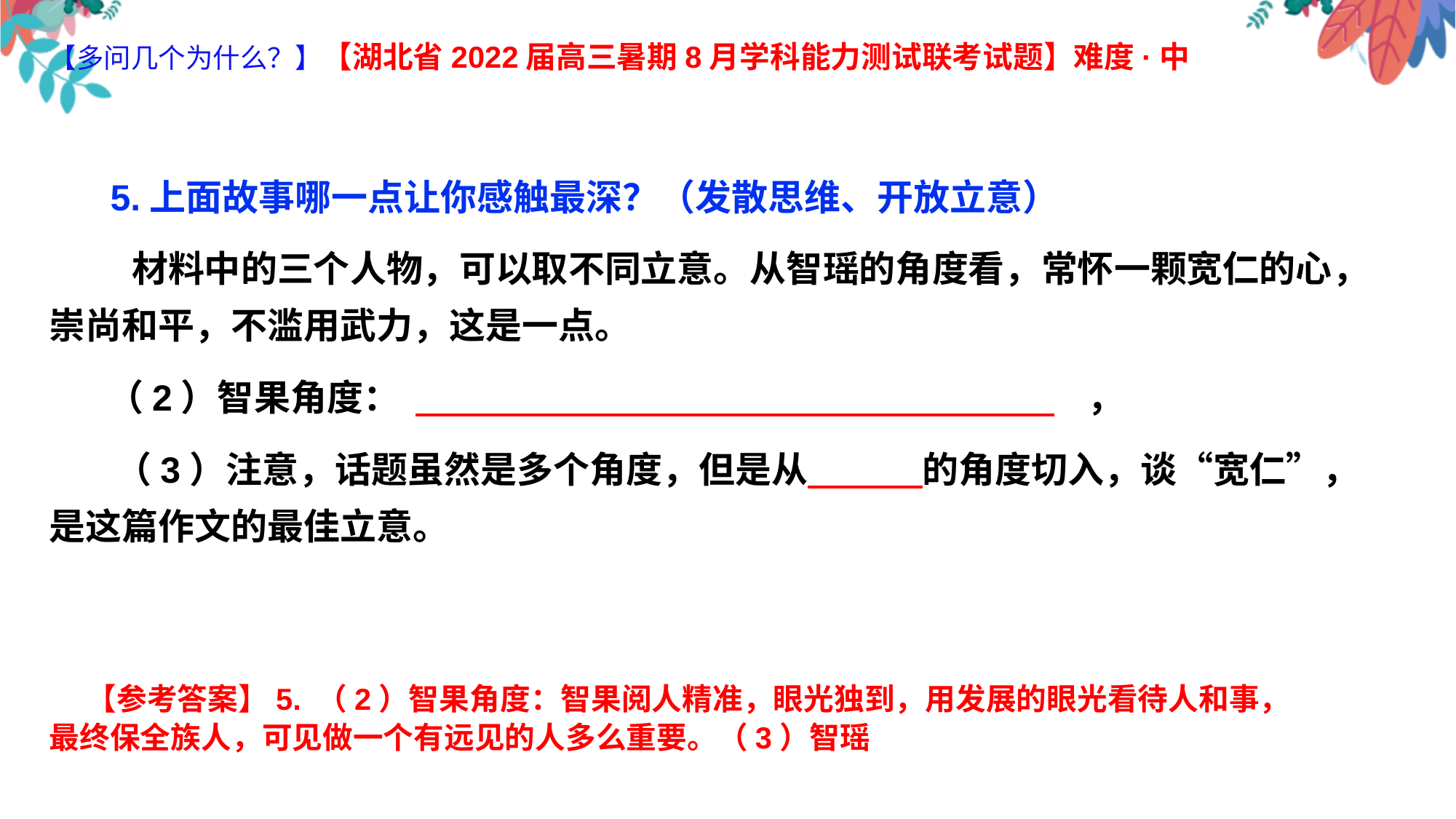

【多问几个为什么？】【湖北省2022届高三暑期8月学科能力测试联考试题】难度·中

      5.上面故事哪一点让你感触最深？（发散思维、开放立意）
         材料中的三个人物，可以取不同立意。从智瑶的角度看，常怀一颗宽仁的心，崇尚和平，不滥用武力，这是一点。
      （2）智果角度：                                                                                    ，
       （3）注意，话题虽然是多个角度，但是从              的角度切入，谈“宽仁”，是这篇作文的最佳立意。

   【参考答案】5. （2）智果角度：智果阅人精准，眼光独到，用发展的眼光看待人和事，最终保全族人，可见做一个有远见的人多么重要。（3）智瑶